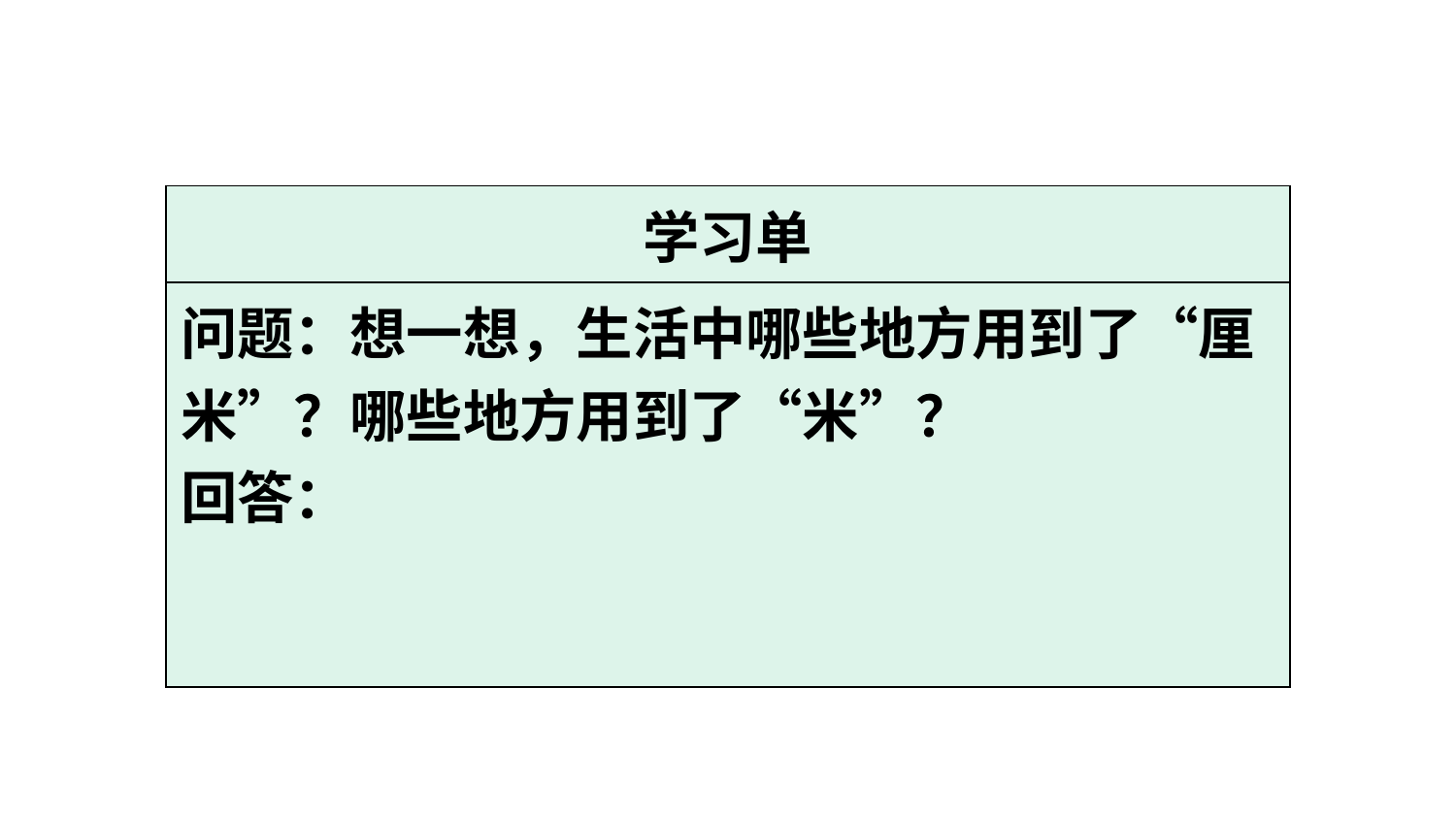

复习导入，直观体验
| 学习单 |
| --- |
| 问题：想一想，生活中哪些地方用到了“厘米”？哪些地方用到了“米”？ 回答： |